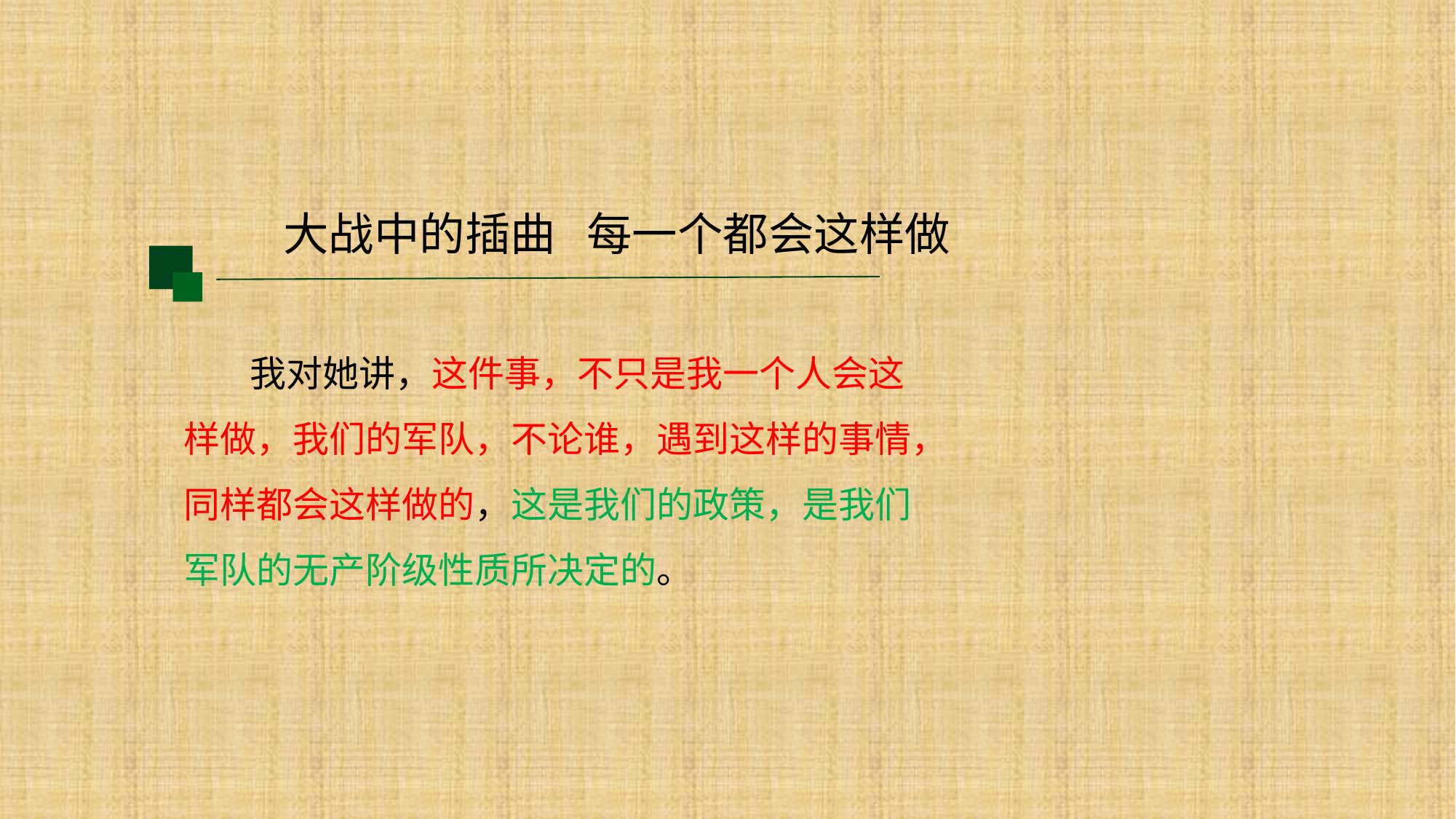

大战中的插曲   每一个都会这样做

       我对她讲，这件事，不只是我一个人会这样做，我们的军队，不论谁，遇到这样的事情，同样都会这样做的，这是我们的政策，是我们军队的无产阶级性质所决定的。